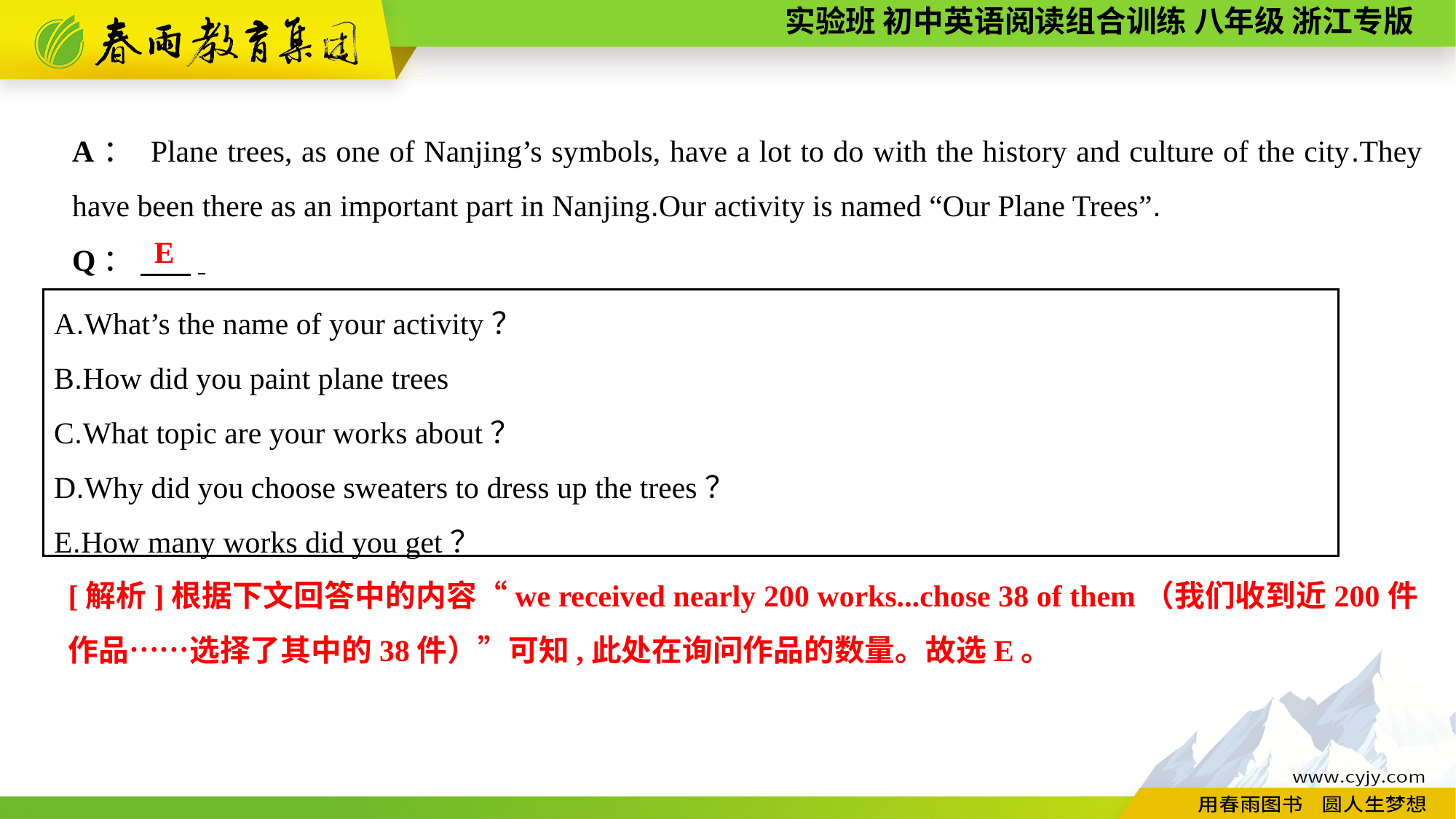

A： Plane trees, as one of Nanjing’s symbols, have a lot to do with the history and culture of the city.They have been there as an important part in Nanjing.Our activity is named “Our Plane Trees”.
Q： 　   .
E
A.What’s the name of your activity？
B.How did you paint plane trees
C.What topic are your works about？
D.Why did you choose sweaters to dress up the trees？
E.How many works did you get？

[解析]根据下文回答中的内容“we received nearly 200 works...chose 38 of them（我们收到近200件作品……选择了其中的38件）”可知,此处在询问作品的数量。故选E。